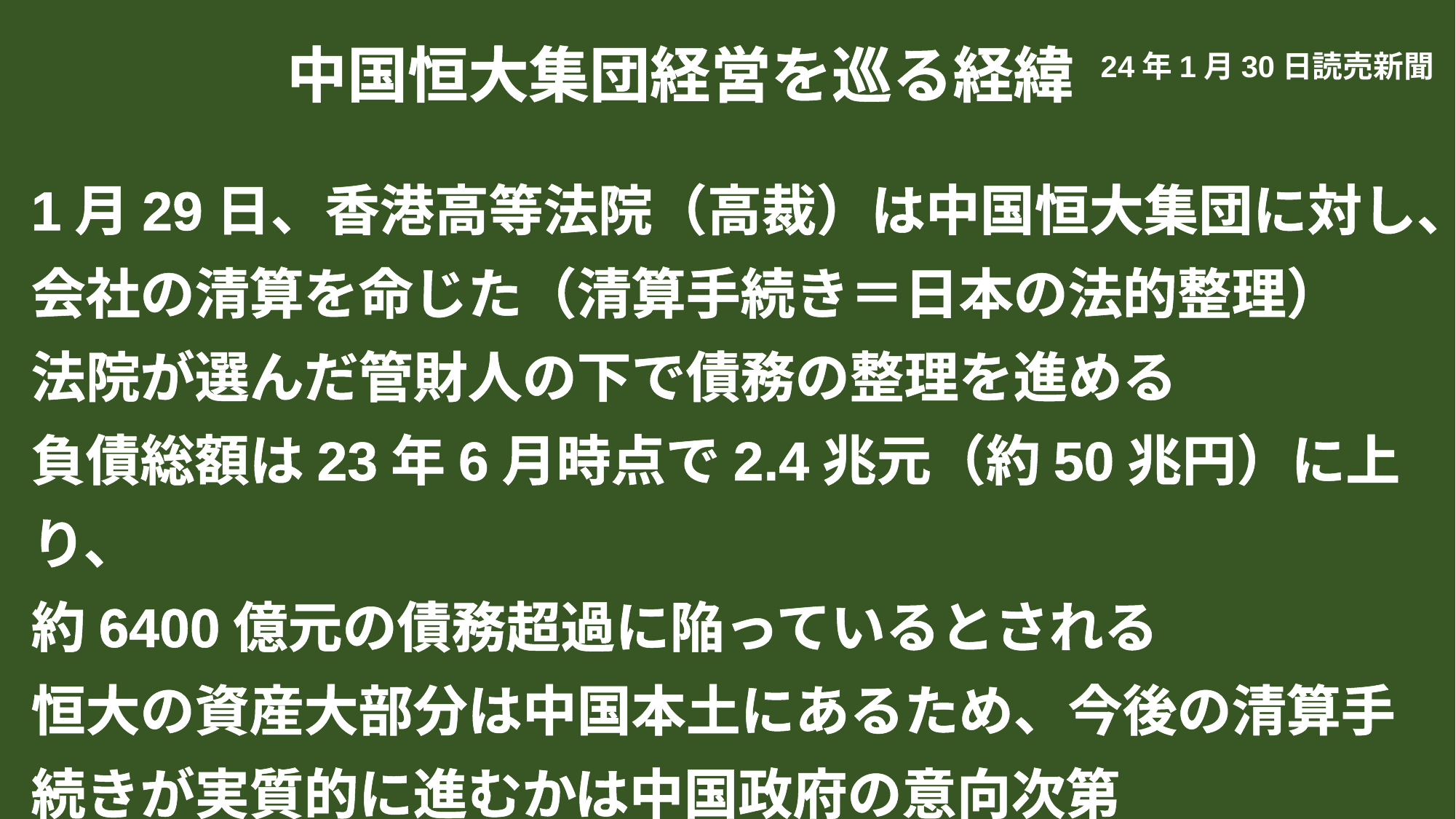

中国恒大集団経営を巡る経緯
24年1月30日読売新聞
1月29日、香港高等法院（高裁）は中国恒大集団に対し、会社の清算を命じた（清算手続き＝日本の法的整理）
法院が選んだ管財人の下で債務の整理を進める
負債総額は23年6月時点で2.4兆元（約50兆円）に上り、
約6400億元の債務超過に陥っているとされる
恒大の資産大部分は中国本土にあるため、今後の清算手続きが実質的に進むかは中国政府の意向次第